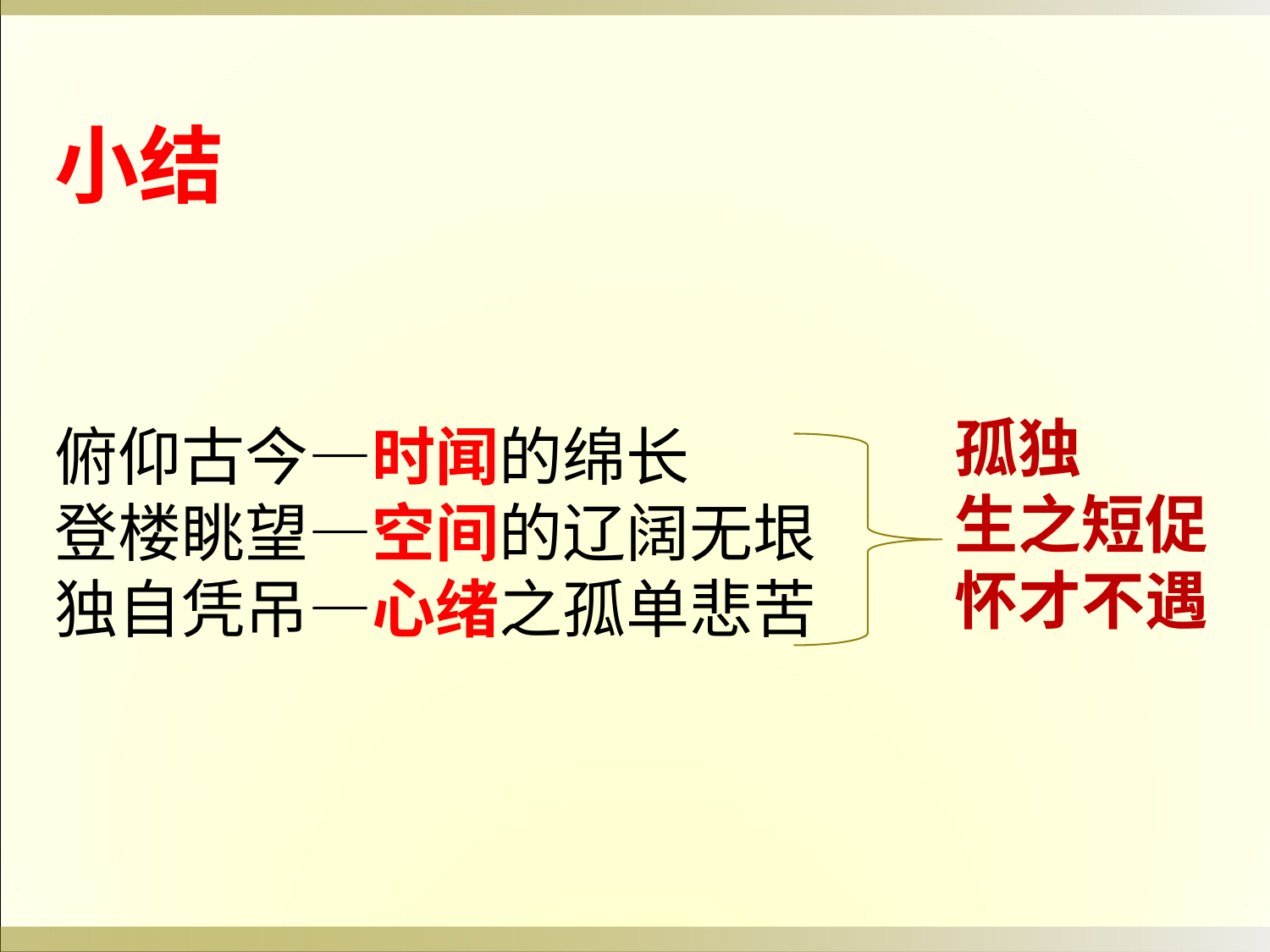

小结

俯仰古今—时闻的绵长
登楼眺望—空间的辽阔无垠
独自凭吊—心绪之孤单悲苦
孤独
生之短促
怀才不遇